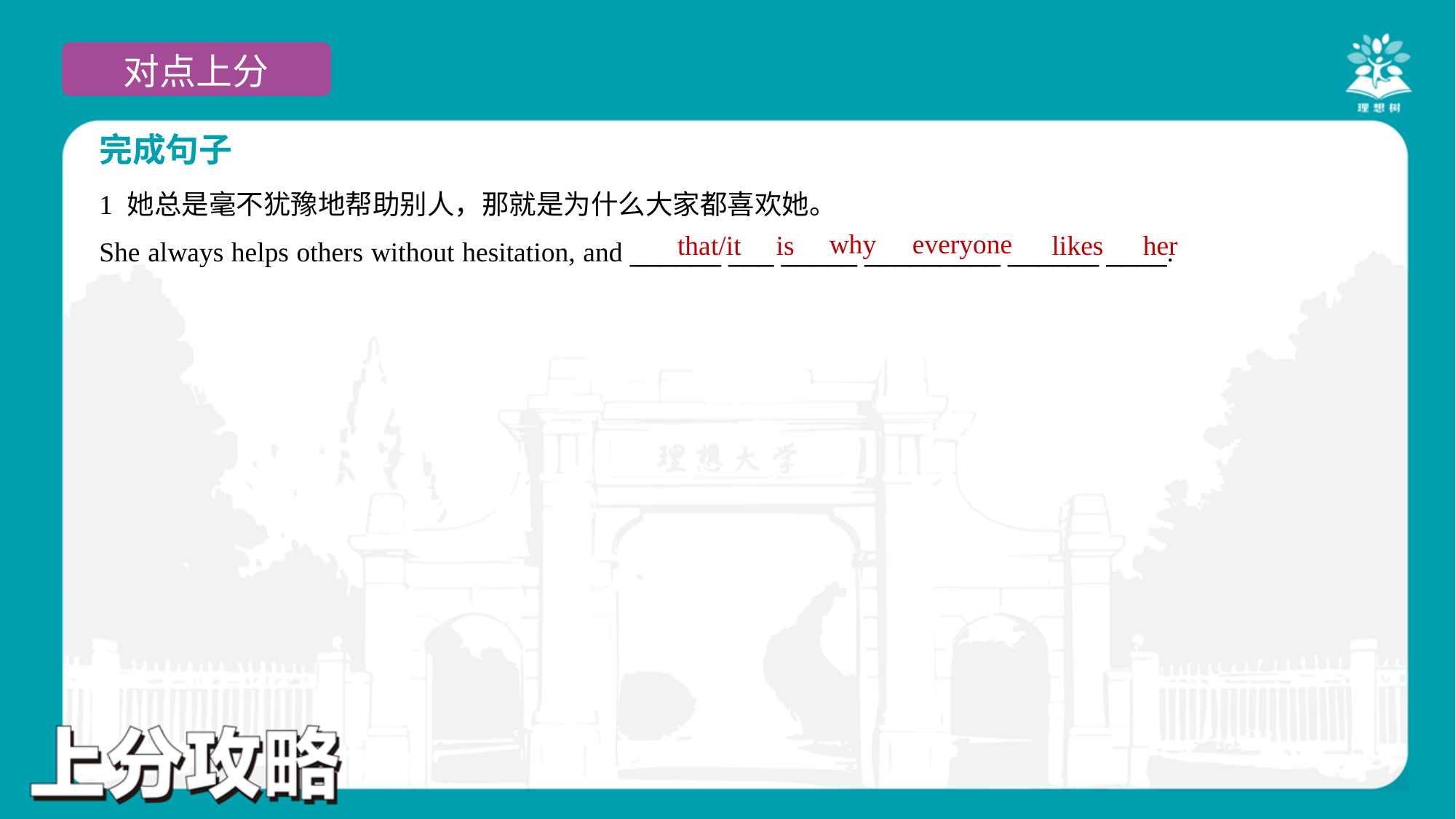

完成句子
1 她总是毫不犹豫地帮助别人，那就是为什么大家都喜欢她。
She always helps others without hesitation, and ______ ___ _____ _________ ______ ____.
why
everyone
that/it
is
likes
her